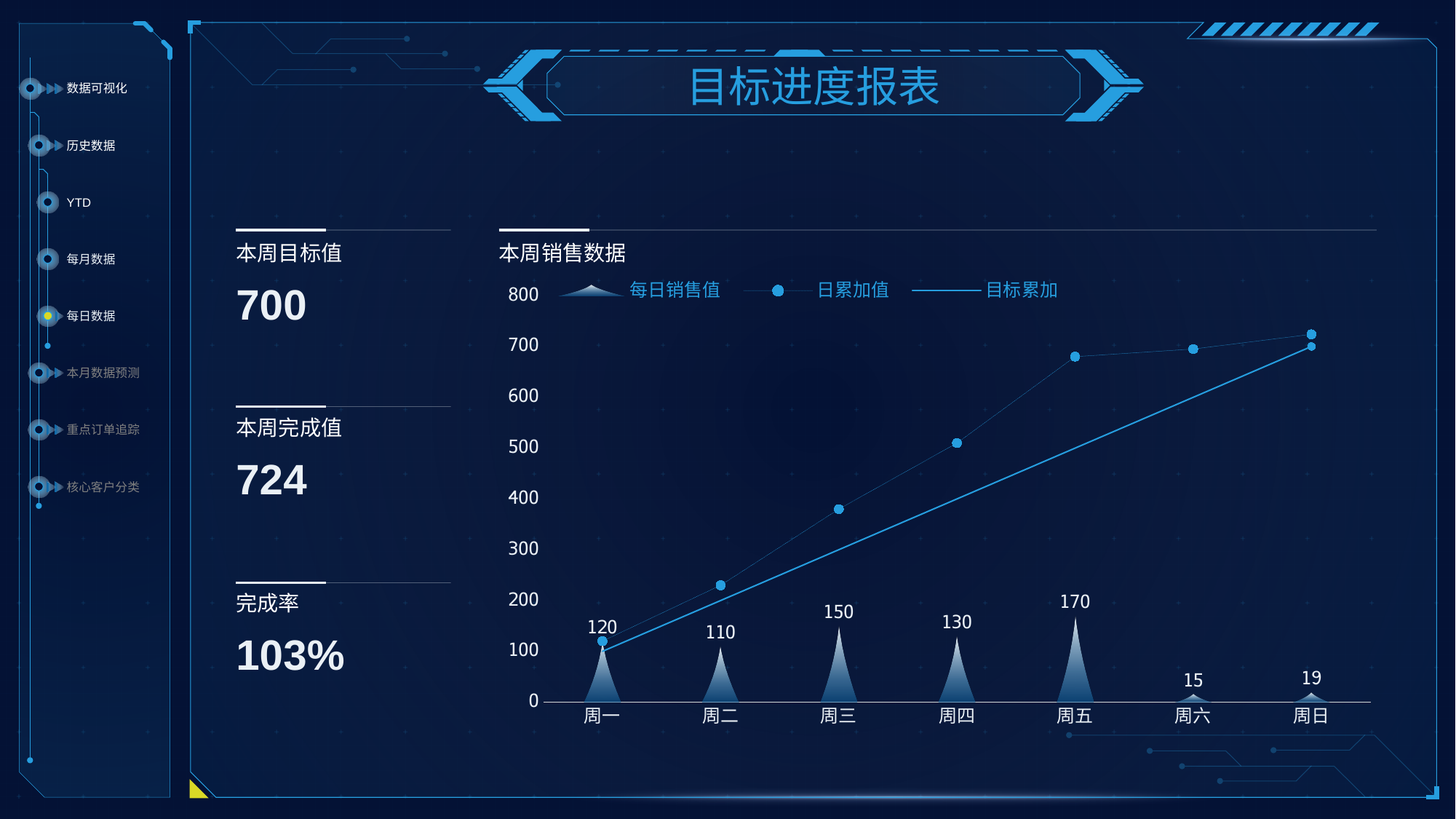

目标进度报表
数据可视化

历史数据

YTD

每月数据
本周目标值
本周销售数据

700

### Chart

| Category | 每日销售值 | 日累加值 | 目标累加 | 目标值 |
|---|---|---|---|---|
| 周一 | 120.0 | 120.0 | 100.0 | None |
| 周二 | 110.0 | 230.0 | 200.0 | None |
| 周三 | 150.0 | 380.0 | 300.0 | None |
| 周四 | 130.0 | 510.0 | 400.0 | None |
| 周五 | 170.0 | 680.0 | 500.0 | None |
| 周六 | 15.0 | 695.0 | 600.0 | None |
| 周日 | 19.0 | 724.0 | 700.0 | 700.0 |
每日数据

本月数据预测

重点订单追踪
本周完成值

724
核心客户分类

完成率
103%